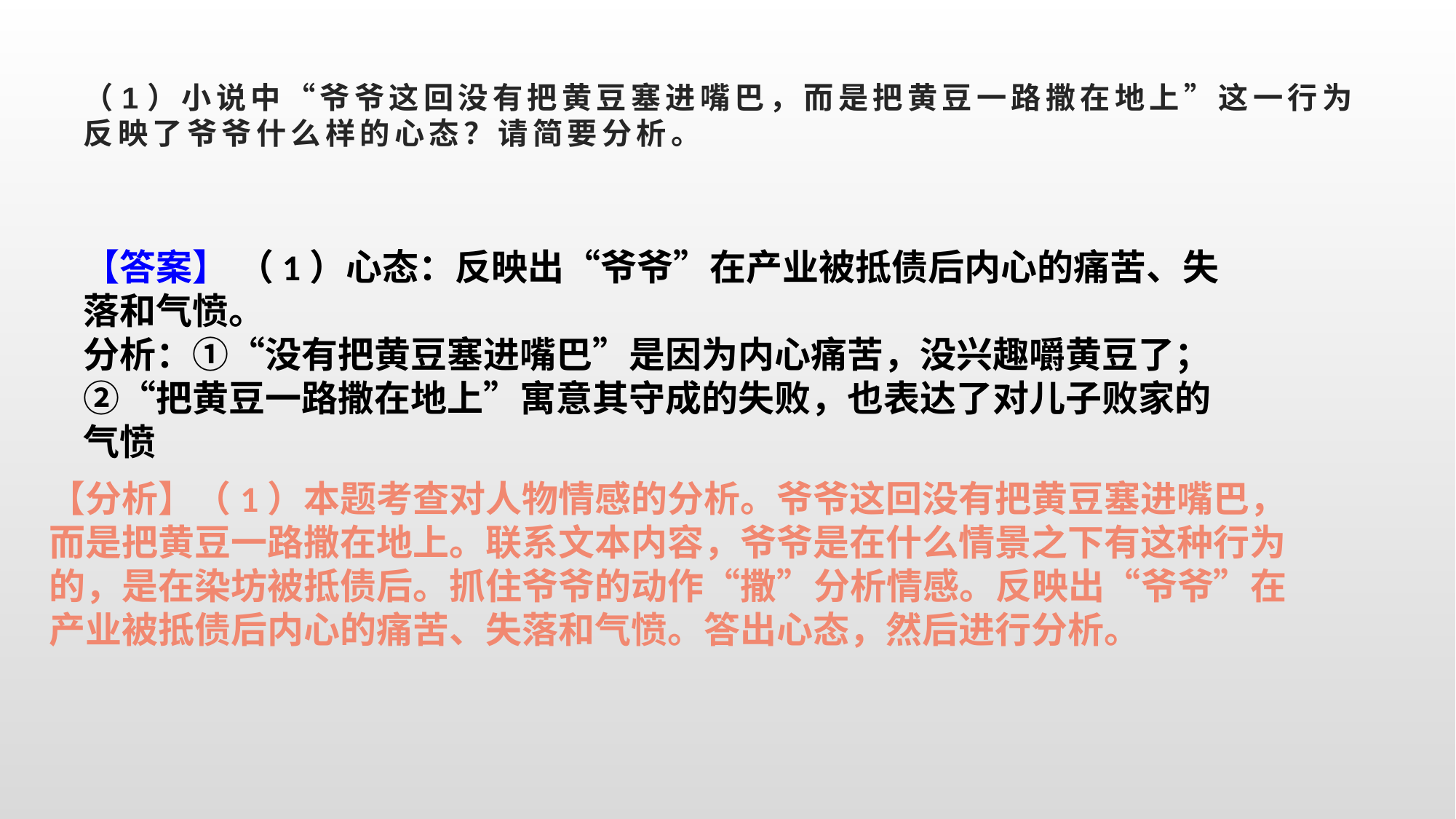

# （1）小说中“爷爷这回没有把黄豆塞进嘴巴，而是把黄豆一路撒在地上”这一行为反映了爷爷什么样的心态？请简要分析。
【答案】 （1）心态：反映出“爷爷”在产业被抵债后内心的痛苦、失落和气愤。
分析：①“没有把黄豆塞进嘴巴”是因为内心痛苦，没兴趣嚼黄豆了；②“把黄豆一路撒在地上”寓意其守成的失败，也表达了对儿子败家的气愤
【分析】（1）本题考查对人物情感的分析。爷爷这回没有把黄豆塞进嘴巴，而是把黄豆一路撒在地上。联系文本内容，爷爷是在什么情景之下有这种行为的，是在染坊被抵债后。抓住爷爷的动作“撒”分析情感。反映出“爷爷”在产业被抵债后内心的痛苦、失落和气愤。答出心态，然后进行分析。